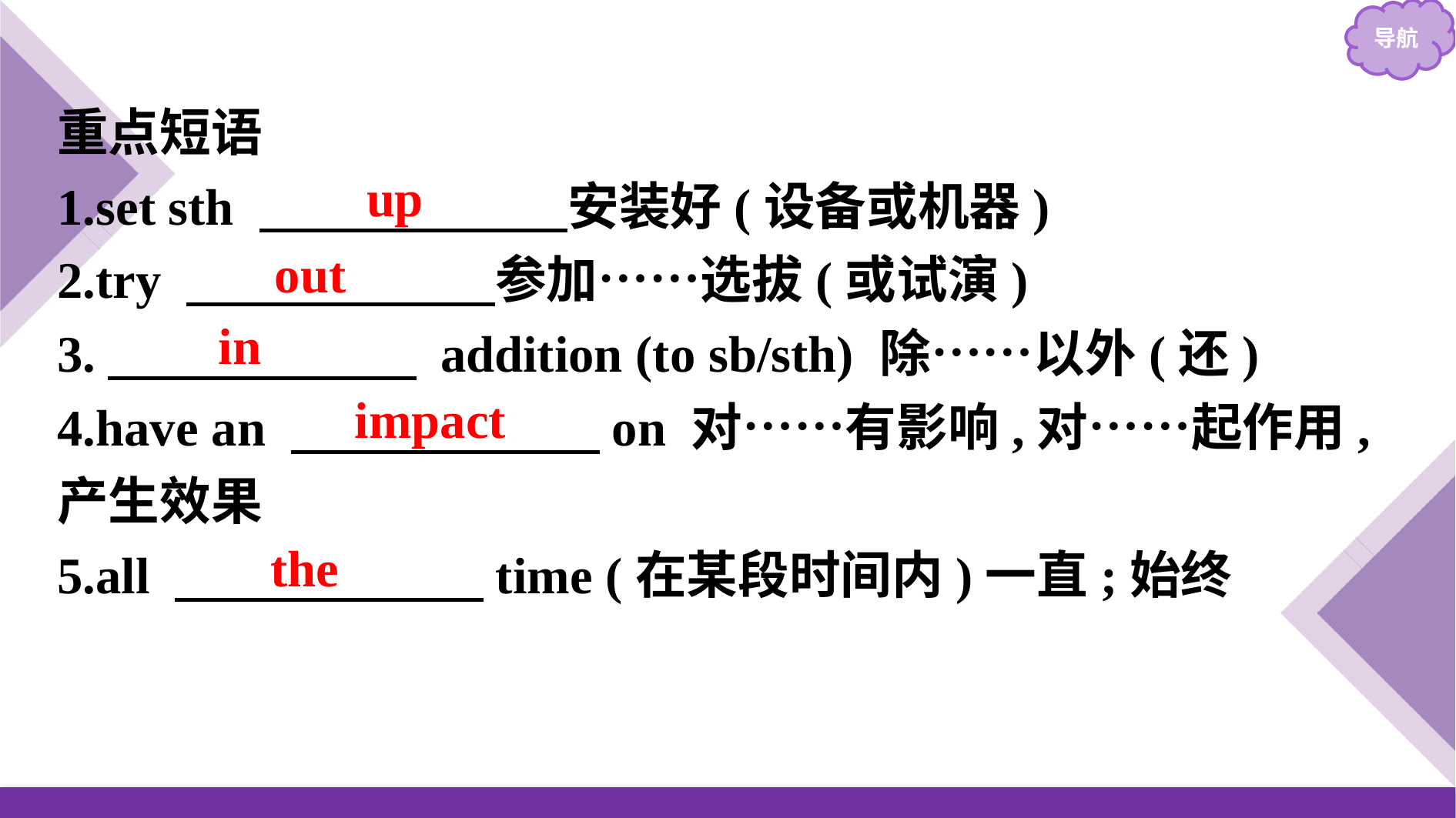

重点短语
1.set sth 　　　　　　安装好(设备或机器)
2.try 　　　　　　参加……选拔(或试演)
3.　　　　　　 addition (to sb/sth) 除……以外(还)
4.have an 　　　　　　on 对……有影响,对……起作用,产生效果
5.all 　　　　　　time (在某段时间内)一直;始终
up
out
in
impact
the